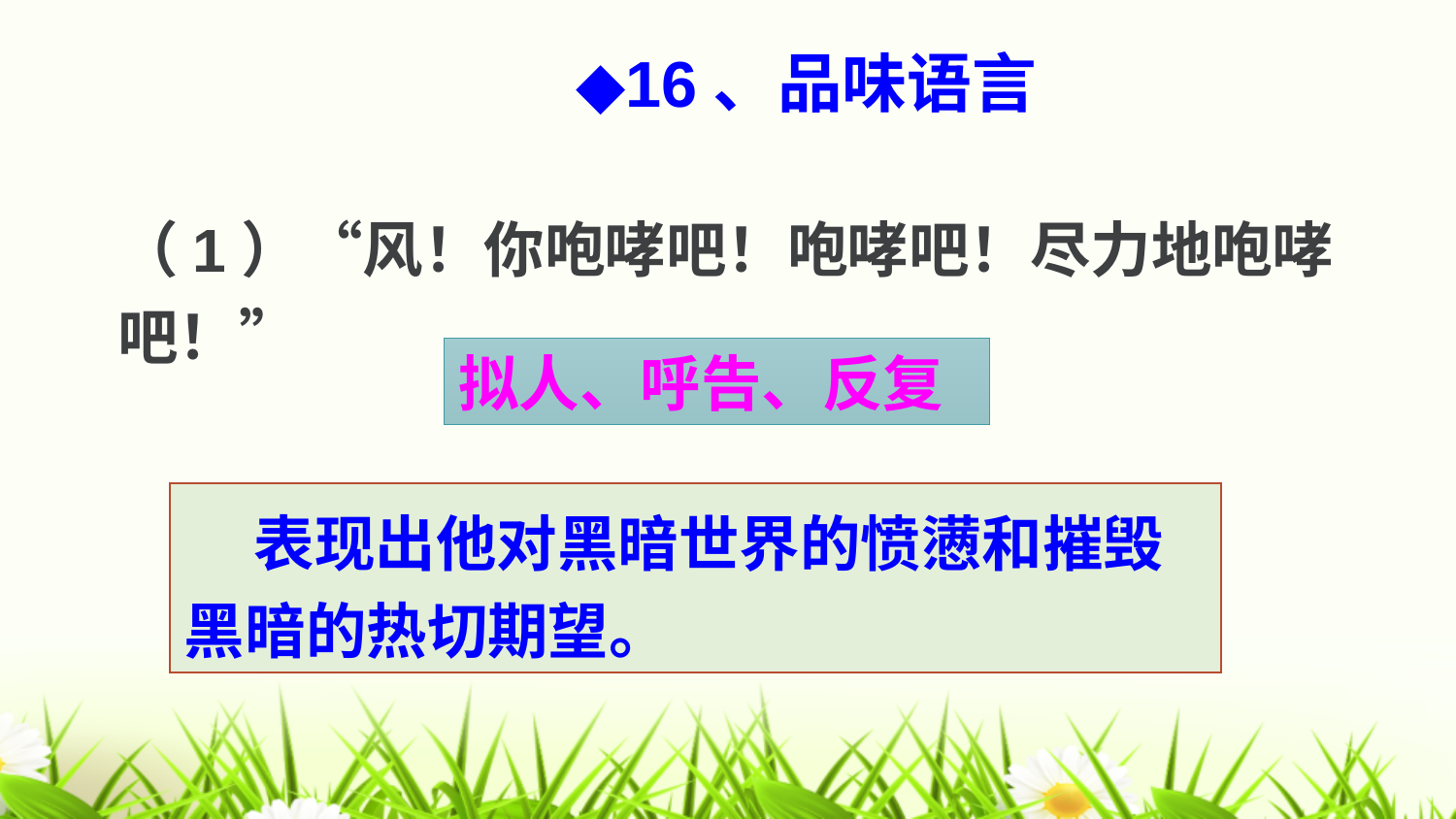

◆16、品味语言
（1）“风！你咆哮吧！咆哮吧！尽力地咆哮吧！”
拟人、呼告、反复
    表现出他对黑暗世界的愤懑和摧毁黑暗的热切期望。